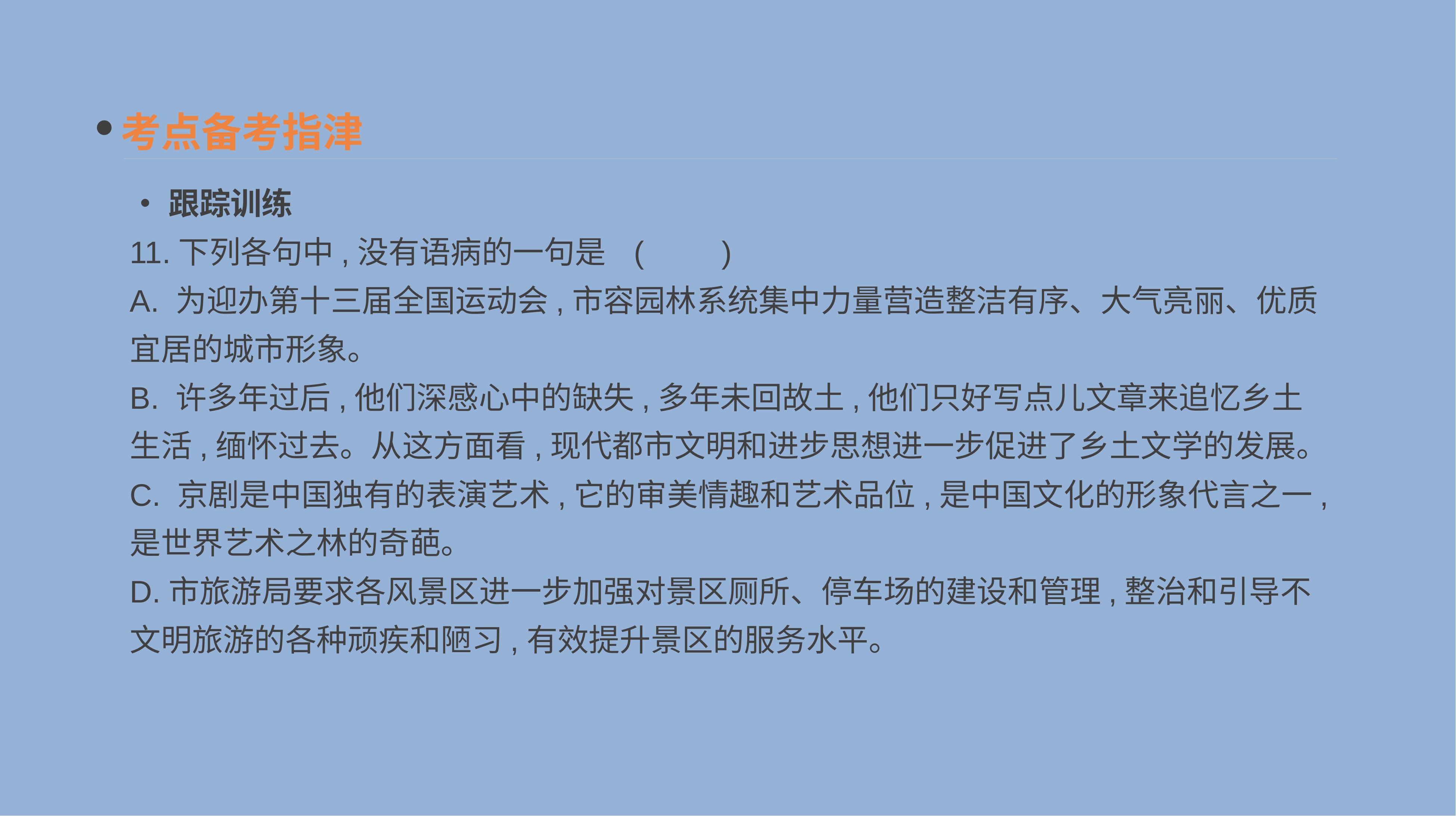

考点备考指津

•跟踪训练
11.下列各句中,没有语病的一句是 	(　　)
A. 为迎办第十三届全国运动会,市容园林系统集中力量营造整洁有序、大气亮丽、优质宜居的城市形象。
B. 许多年过后,他们深感心中的缺失,多年未回故土,他们只好写点儿文章来追忆乡土生活,缅怀过去。从这方面看,现代都市文明和进步思想进一步促进了乡土文学的发展。
C. 京剧是中国独有的表演艺术,它的审美情趣和艺术品位,是中国文化的形象代言之一,是世界艺术之林的奇葩。
D.市旅游局要求各风景区进一步加强对景区厕所、停车场的建设和管理,整治和引导不文明旅游的各种顽疾和陋习,有效提升景区的服务水平。